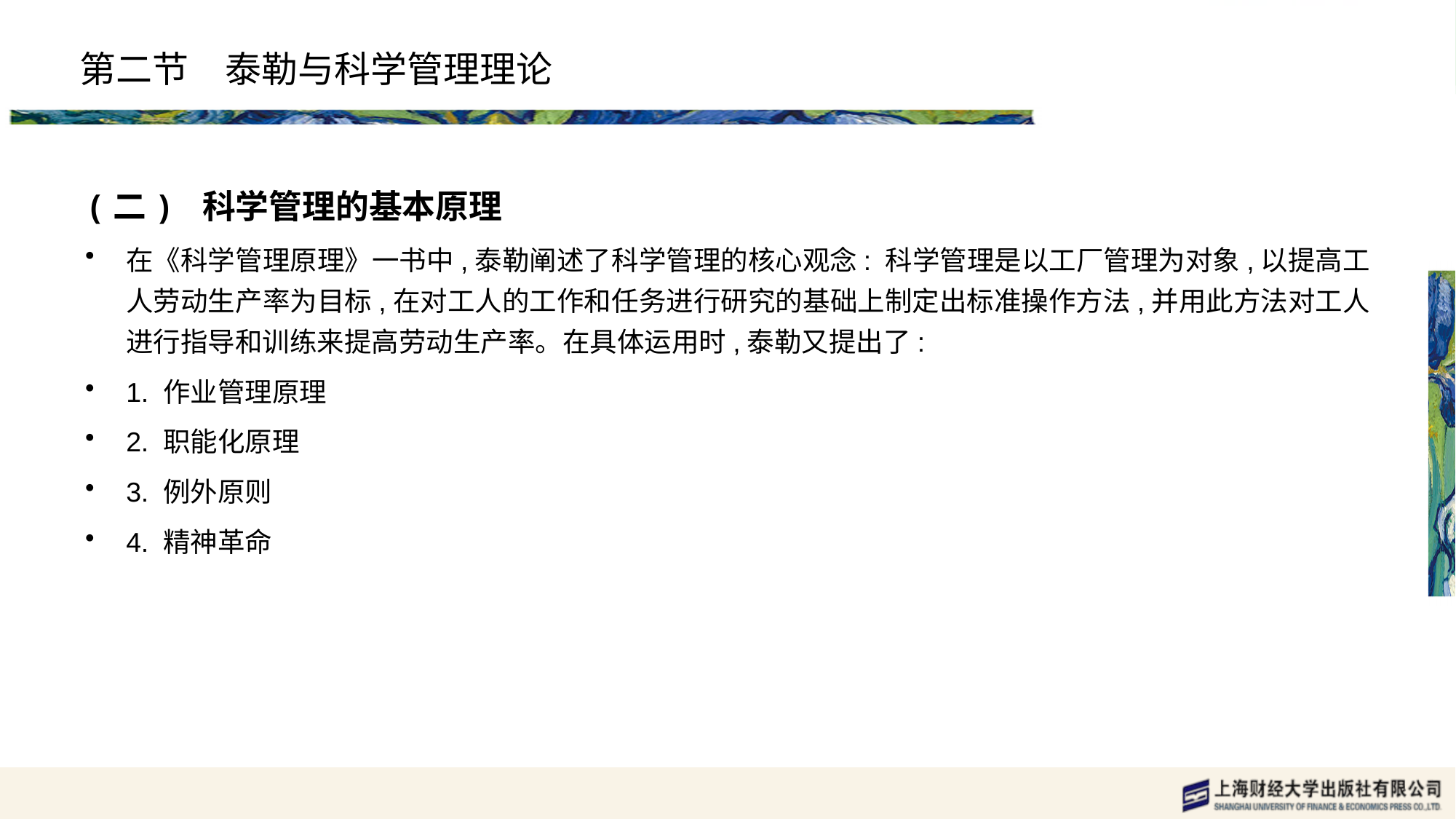

# 第二节　泰勒与科学管理理论
(二) 科学管理的基本原理
在《科学管理原理》一书中,泰勒阐述了科学管理的核心观念: 科学管理是以工厂管理为对象,以提高工人劳动生产率为目标,在对工人的工作和任务进行研究的基础上制定出标准操作方法,并用此方法对工人进行指导和训练来提高劳动生产率。在具体运用时,泰勒又提出了:
1. 作业管理原理
2. 职能化原理
3. 例外原则
4. 精神革命